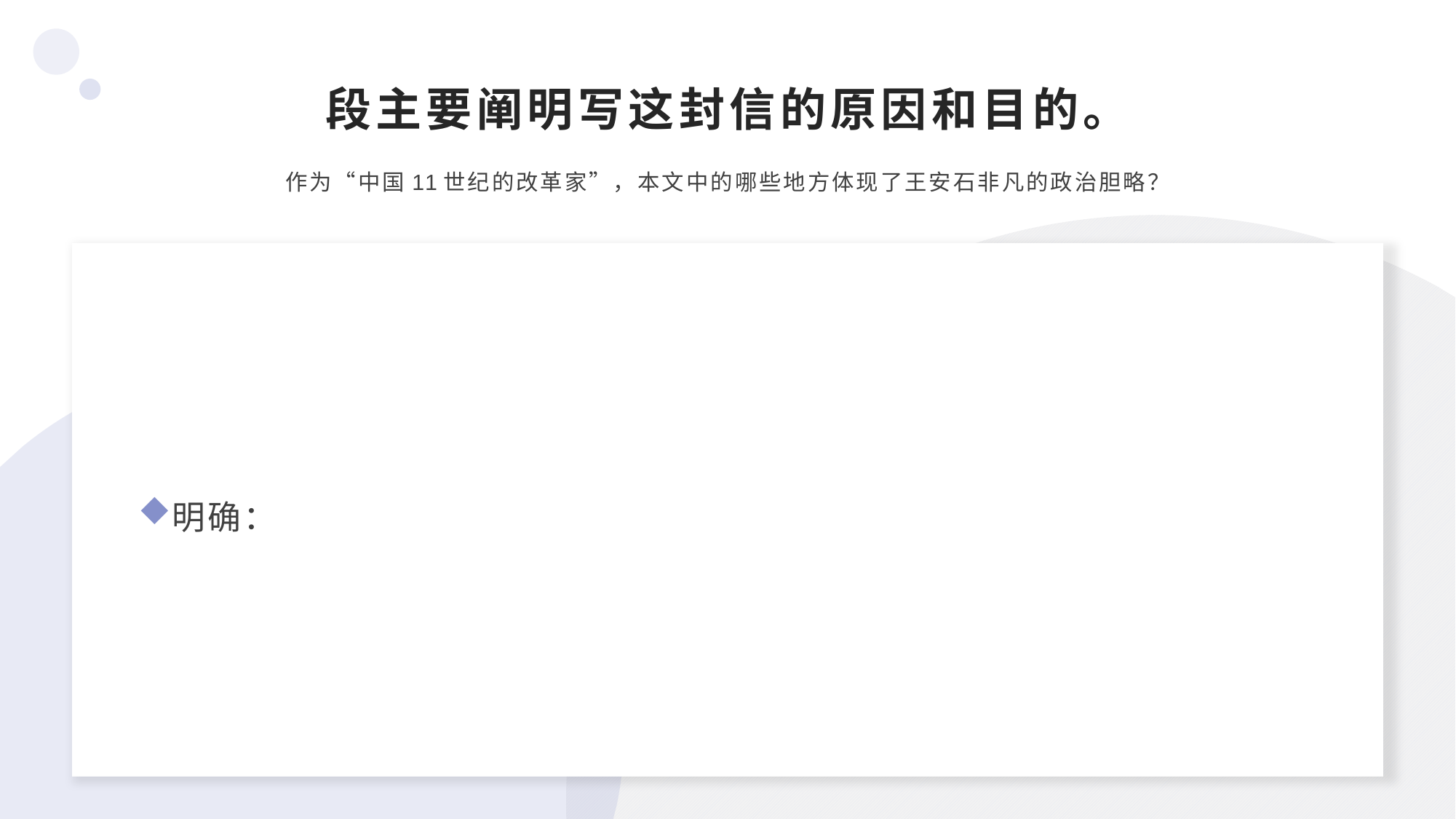

段主要阐明写这封信的原因和目的。

作为“中国11世纪的改革家”，本文中的哪些地方体现了王安石非凡的政治胆略？

明确：